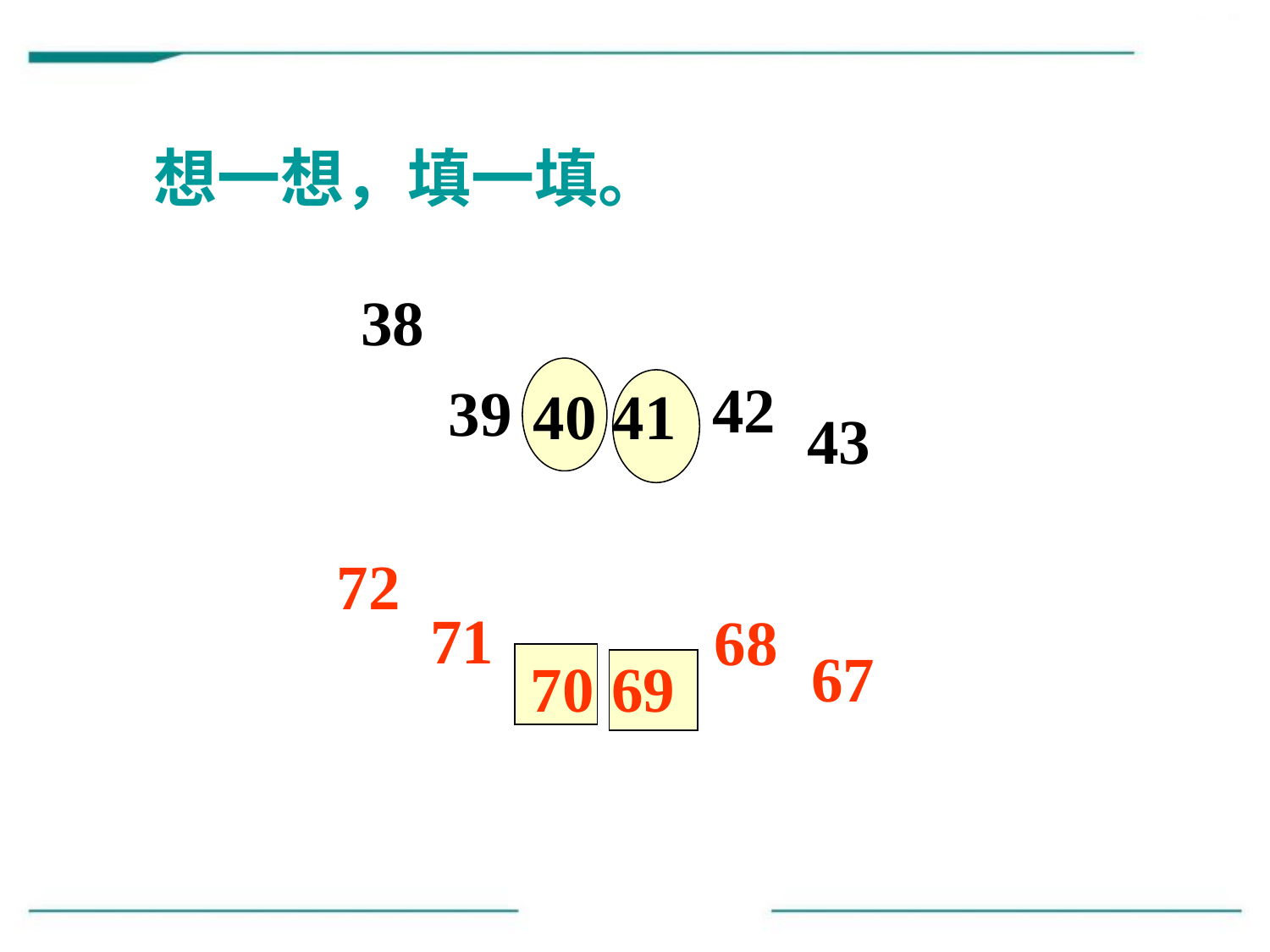

想一想，填一填。
38

42
39

40 41
43
72
71
68
67
70 69